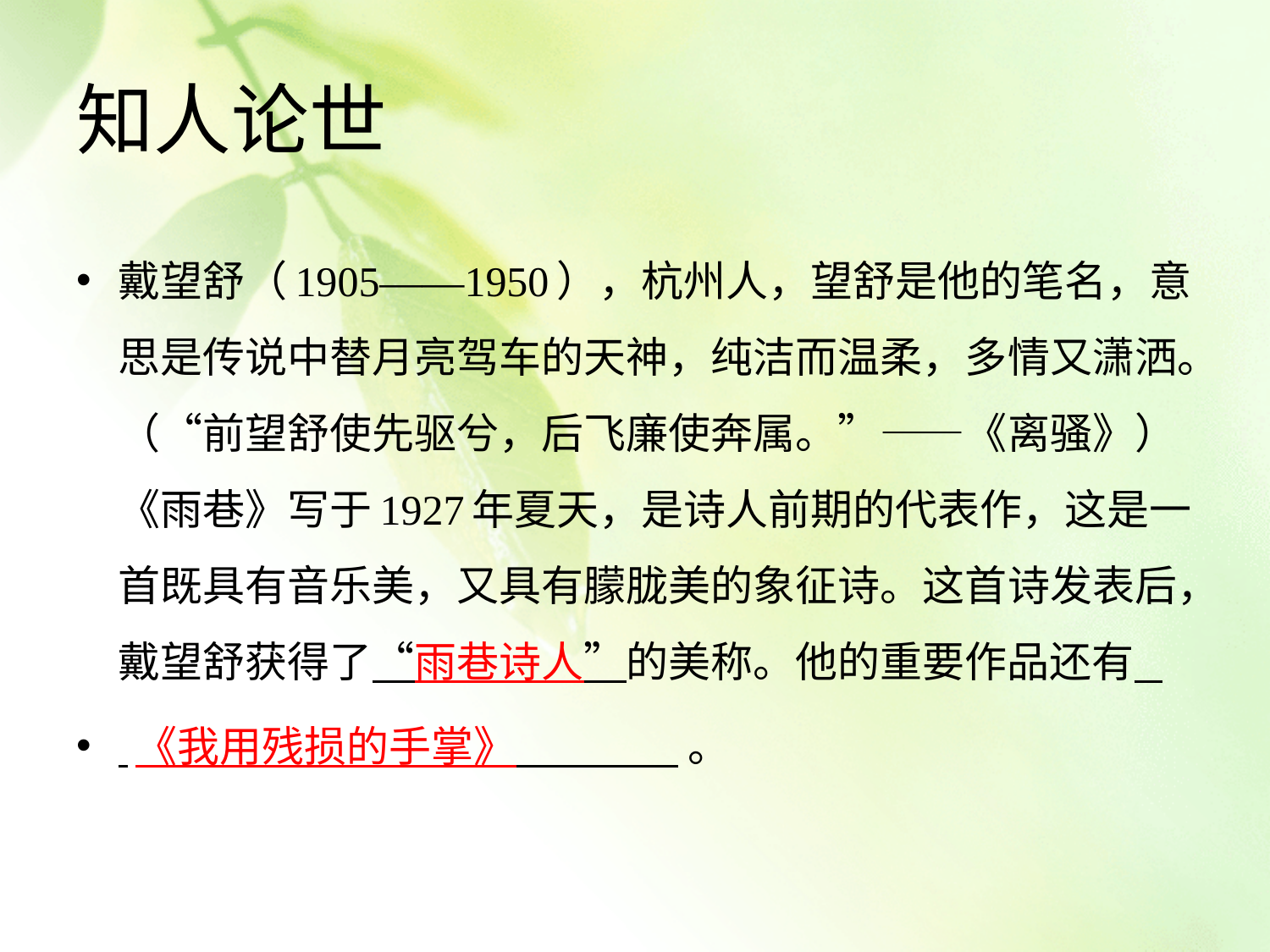

# 知人论世
戴望舒（1905——1950），杭州人，望舒是他的笔名，意思是传说中替月亮驾车的天神，纯洁而温柔，多情又潇洒。（“前望舒使先驱兮，后飞廉使奔属。”——《离骚》）《雨巷》写于1927年夏天，是诗人前期的代表作，这是一首既具有音乐美，又具有朦胧美的象征诗。这首诗发表后，戴望舒获得了“雨巷诗人”的美称。他的重要作品还有
 《我用残损的手掌》                  。